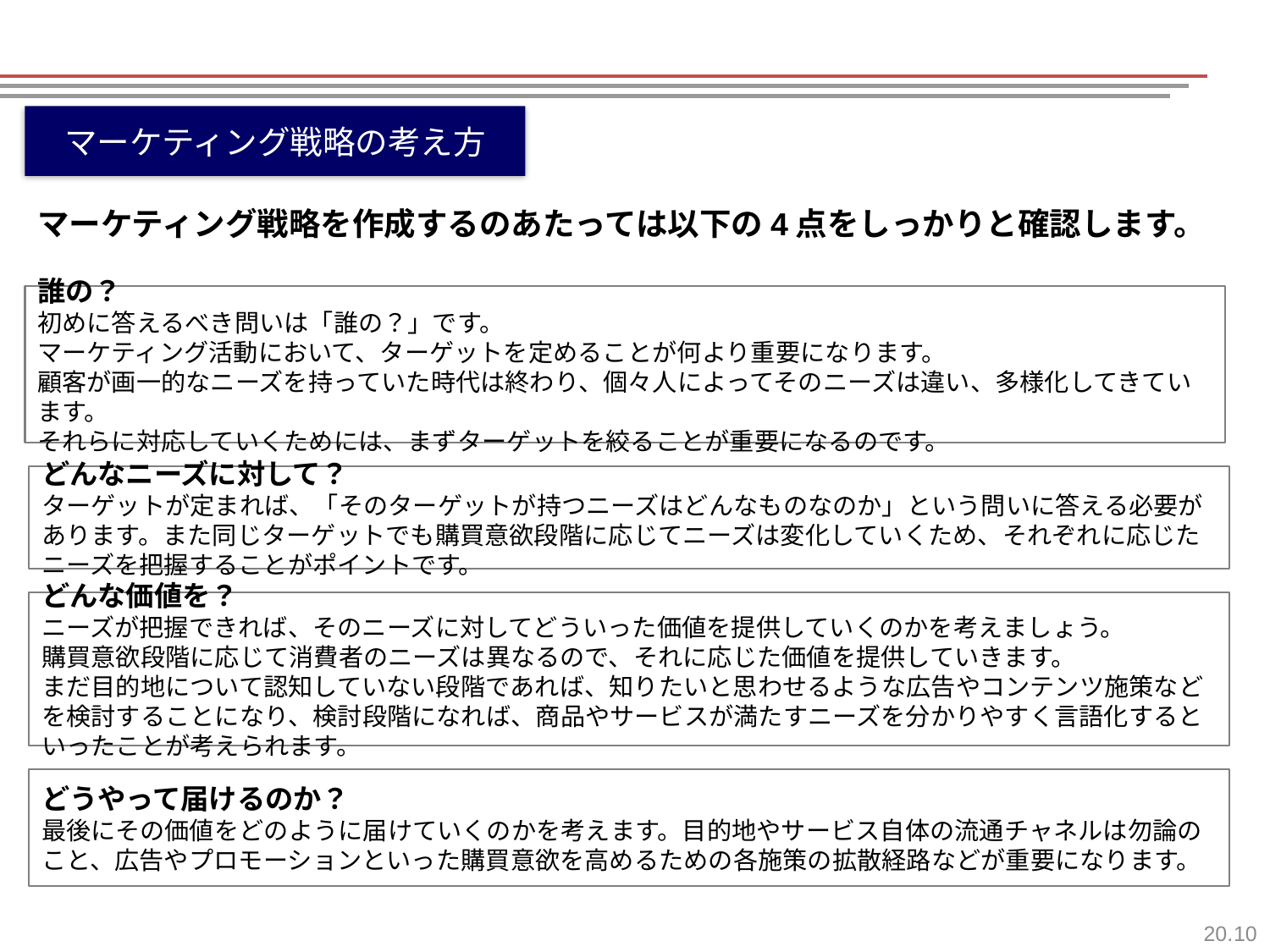

マーケティング戦略の考え方
マーケティング戦略を作成するのあたっては以下の4点をしっかりと確認します。
誰の？
初めに答えるべき問いは「誰の？」です。
マーケティング活動において、ターゲットを定めることが何より重要になります。
顧客が画一的なニーズを持っていた時代は終わり、個々人によってそのニーズは違い、多様化してきています。
それらに対応していくためには、まずターゲットを絞ることが重要になるのです。
どんなニーズに対して？
ターゲットが定まれば、「そのターゲットが持つニーズはどんなものなのか」という問いに答える必要があります。また同じターゲットでも購買意欲段階に応じてニーズは変化していくため、それぞれに応じたニーズを把握することがポイントです。
どんな価値を？
ニーズが把握できれば、そのニーズに対してどういった価値を提供していくのかを考えましょう。
購買意欲段階に応じて消費者のニーズは異なるので、それに応じた価値を提供していきます。
まだ目的地について認知していない段階であれば、知りたいと思わせるような広告やコンテンツ施策などを検討することになり、検討段階になれば、商品やサービスが満たすニーズを分かりやすく言語化するといったことが考えられます。
どうやって届けるのか？
最後にその価値をどのように届けていくのかを考えます。目的地やサービス自体の流通チャネルは勿論のこと、広告やプロモーションといった購買意欲を高めるための各施策の拡散経路などが重要になります。
10